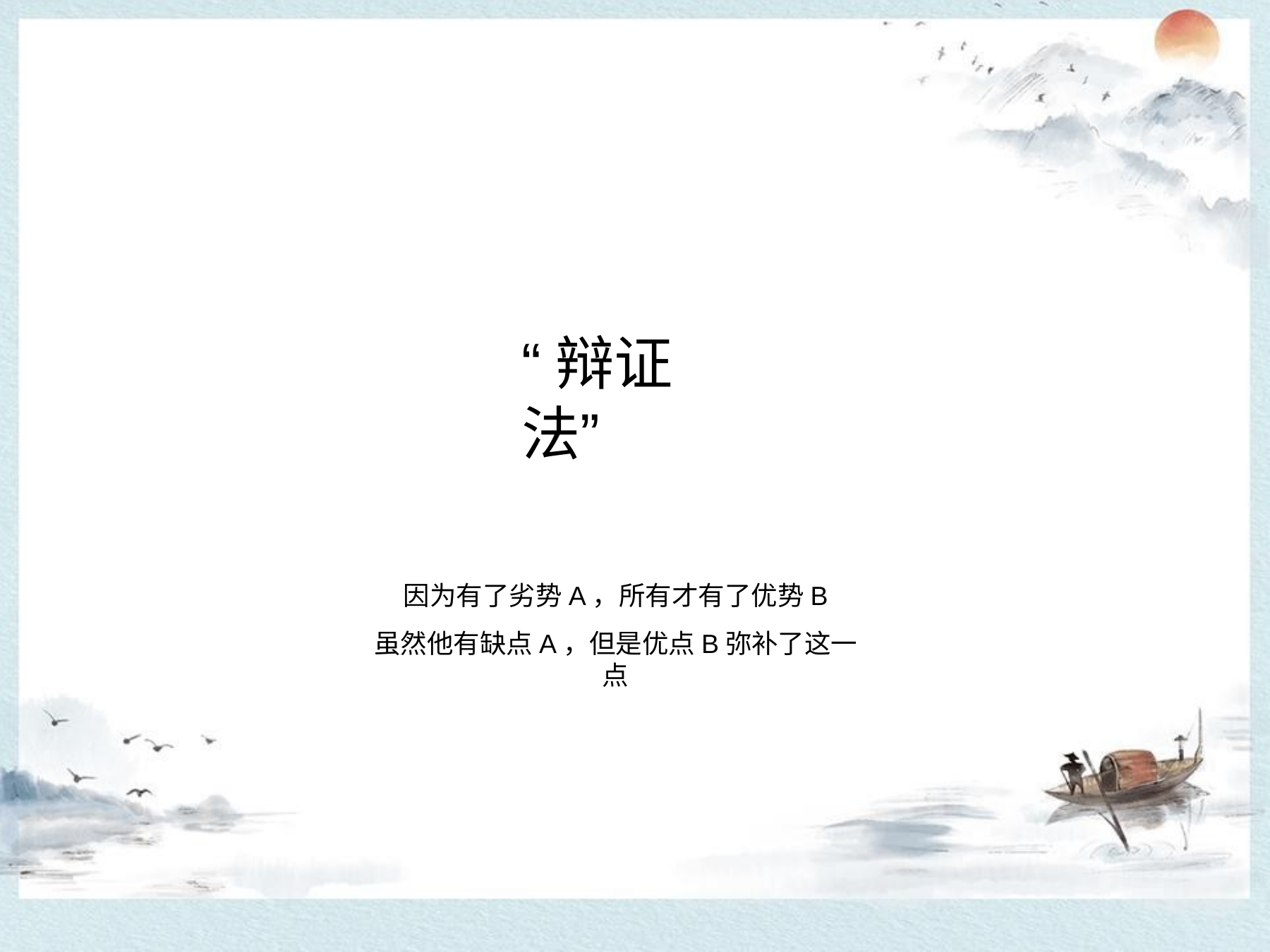

“辩证法”
因为有了劣势A，所有才有了优势B
虽然他有缺点A，但是优点B弥补了这一点